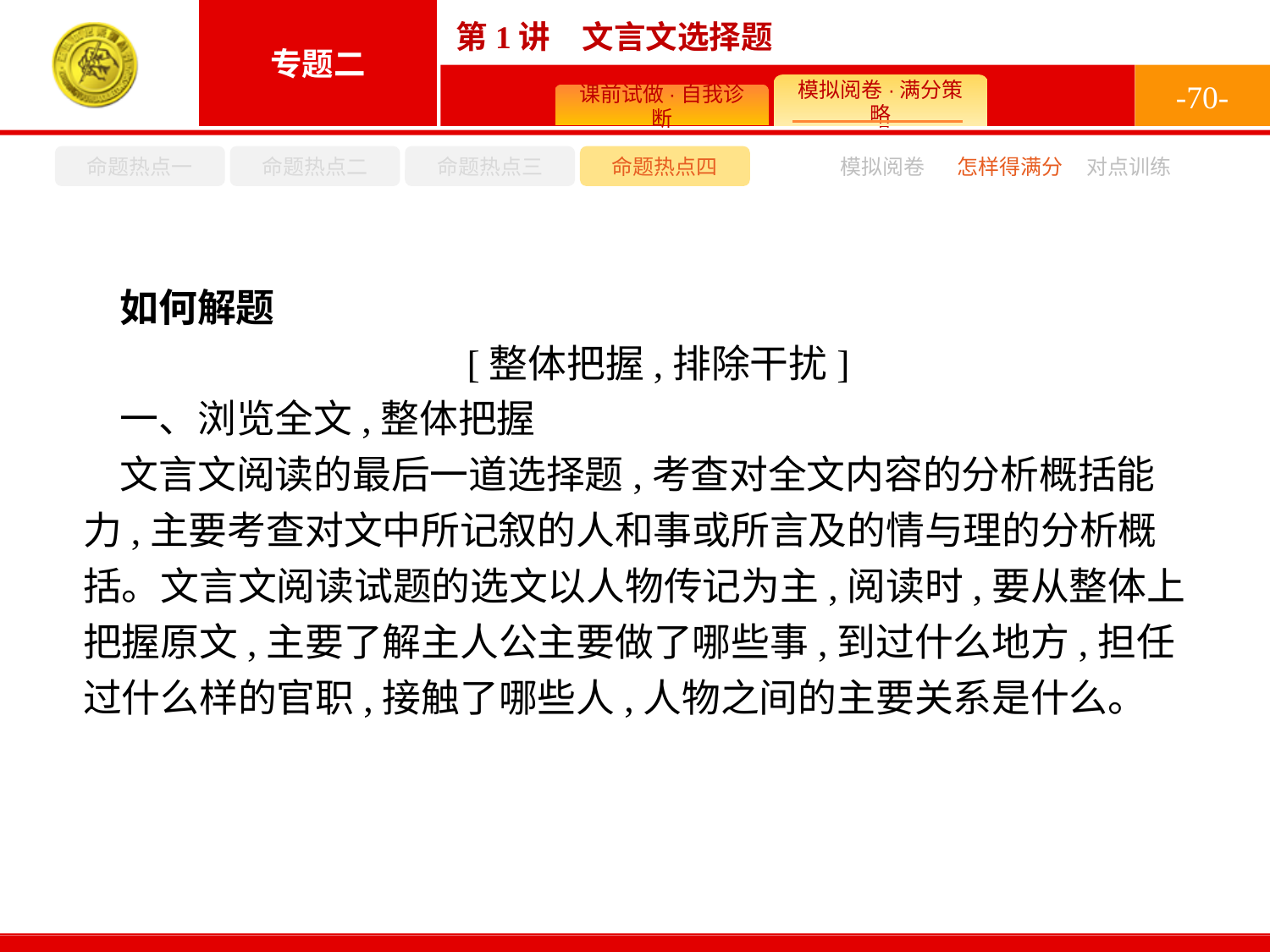

-70-
命题热点一
命题热点二
命题热点三
命题热点四
模拟阅卷
怎样得满分
对点训练
如何解题
 [整体把握,排除干扰]
一、浏览全文,整体把握
文言文阅读的最后一道选择题,考查对全文内容的分析概括能力,主要考查对文中所记叙的人和事或所言及的情与理的分析概括。文言文阅读试题的选文以人物传记为主,阅读时,要从整体上把握原文,主要了解主人公主要做了哪些事,到过什么地方,担任过什么样的官职,接触了哪些人,人物之间的主要关系是什么。